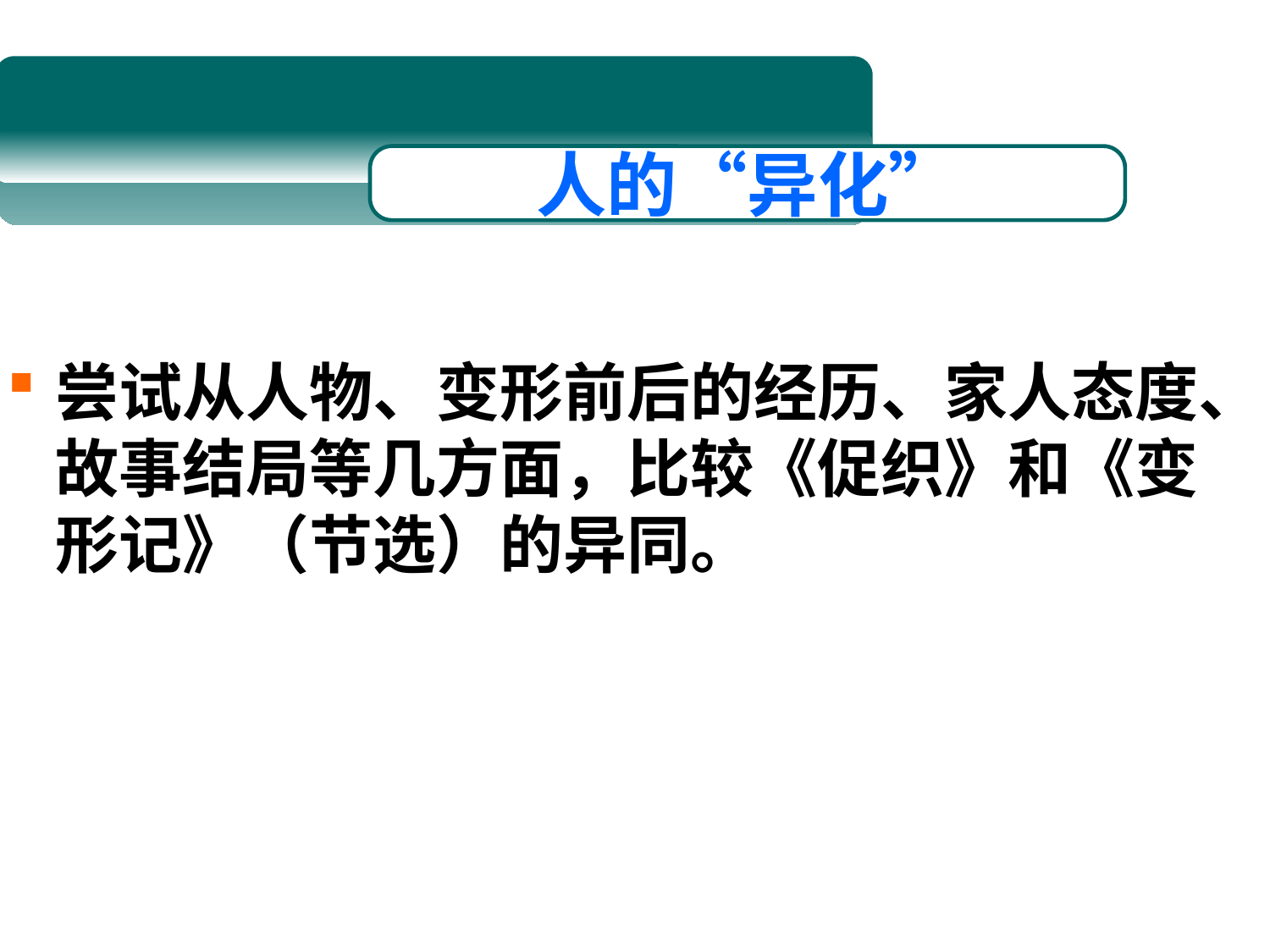

人的“异化”
尝试从人物、变形前后的经历、家人态度、故事结局等几方面，比较《促织》和《变形记》（节选）的异同。